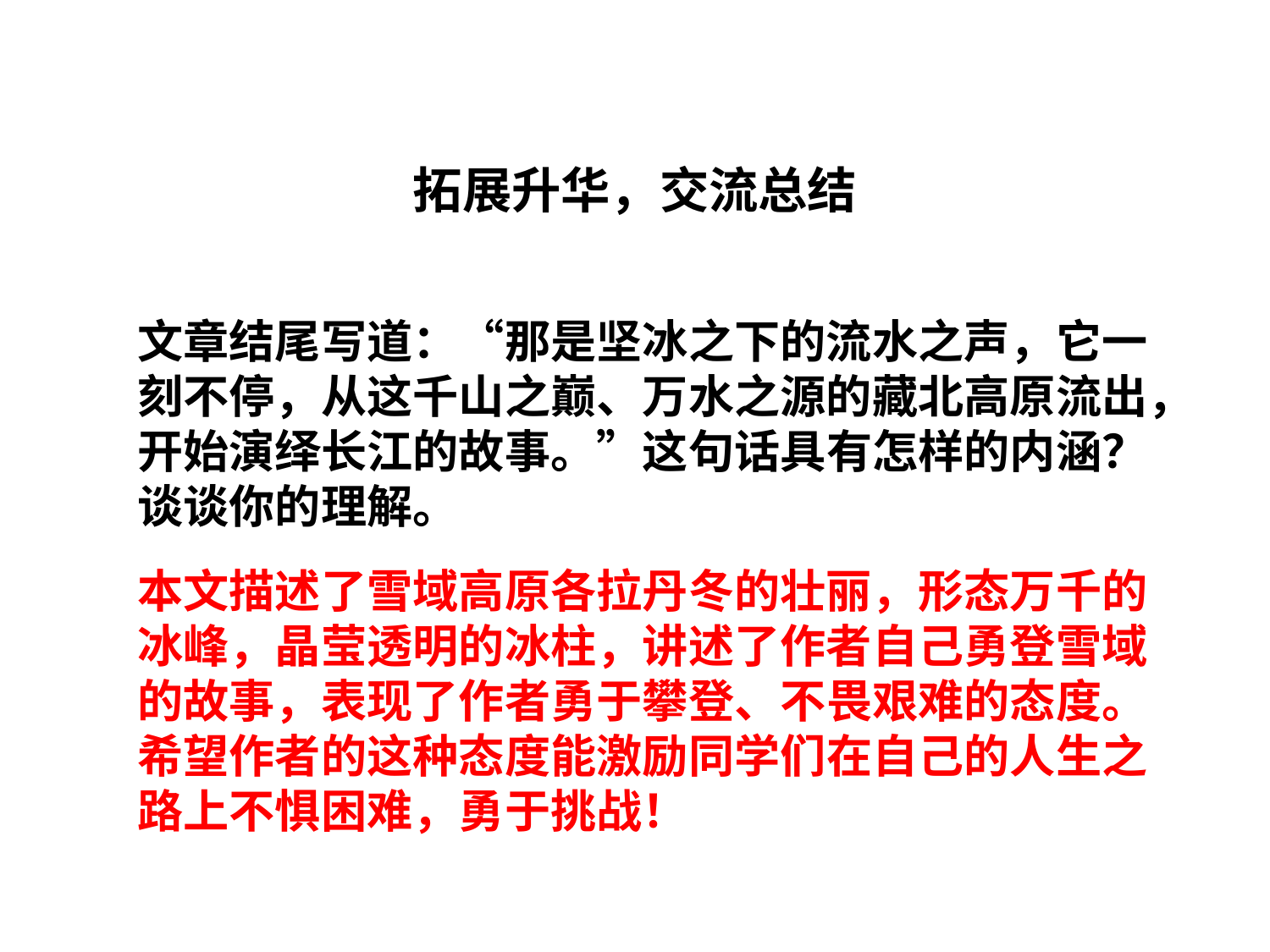

拓展升华，交流总结
文章结尾写道：“那是坚冰之下的流水之声，它一刻不停，从这千山之巅、万水之源的藏北高原流出，开始演绎长江的故事。”这句话具有怎样的内涵？谈谈你的理解。
本文描述了雪域高原各拉丹冬的壮丽，形态万千的冰峰，晶莹透明的冰柱，讲述了作者自己勇登雪域的故事，表现了作者勇于攀登、不畏艰难的态度。希望作者的这种态度能激励同学们在自己的人生之路上不惧困难，勇于挑战！